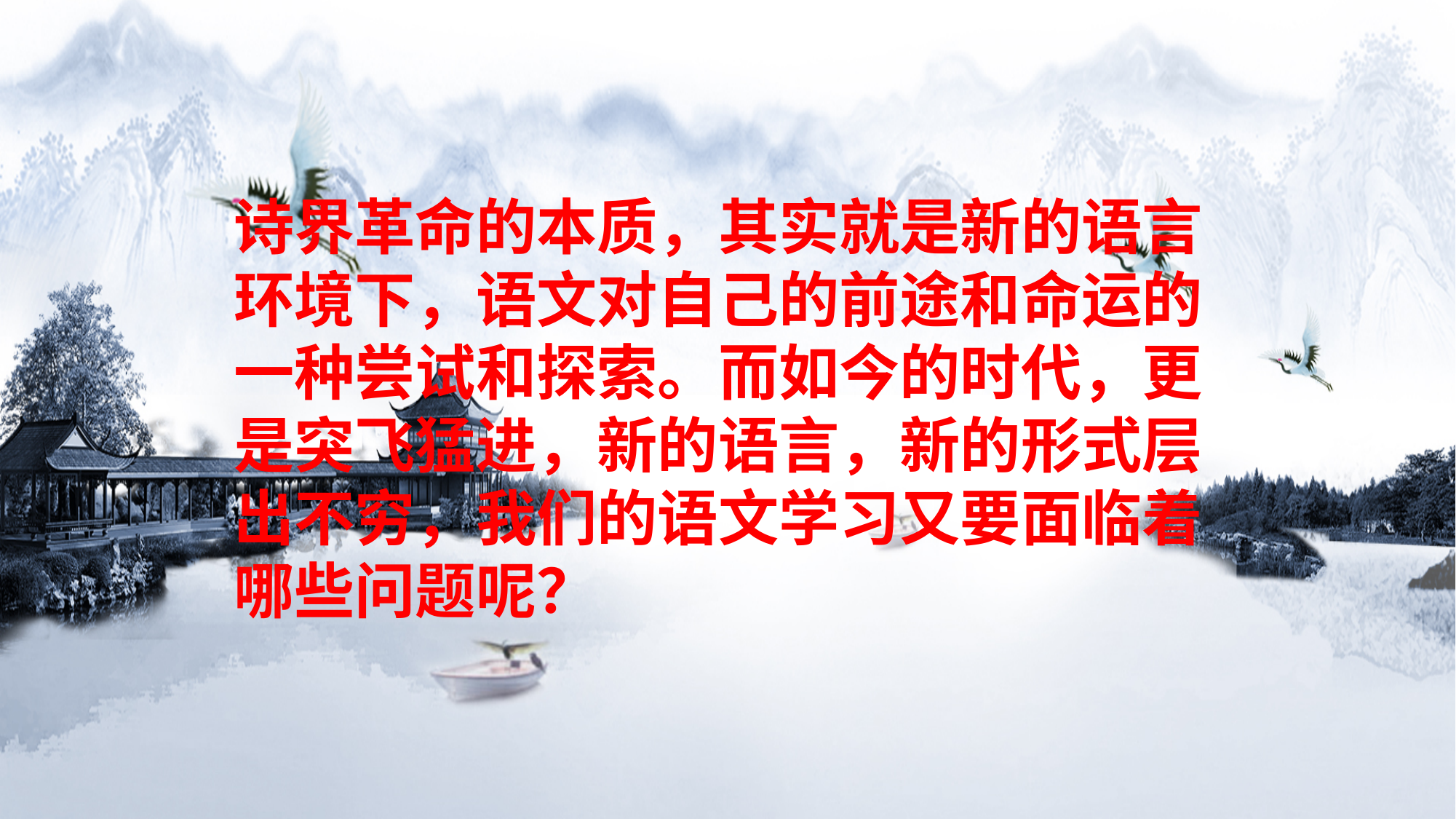

诗界革命的本质，其实就是新的语言环境下，语文对自己的前途和命运的一种尝试和探索。而如今的时代，更是突飞猛进，新的语言，新的形式层出不穷，我们的语文学习又要面临着哪些问题呢？